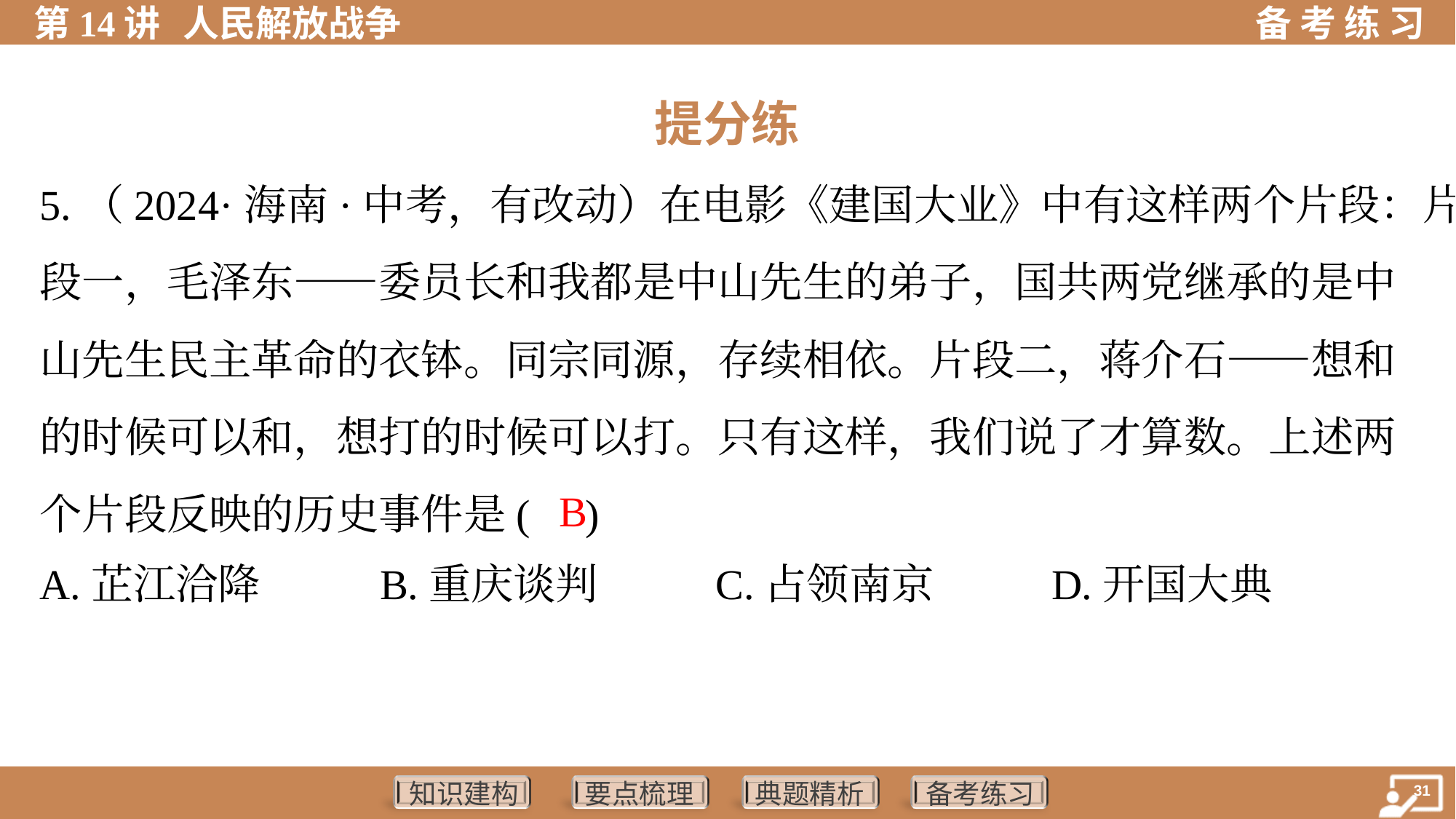

提分练
5.（2024·海南·中考，有改动）在电影《建国大业》中有这样两个片段：片
段一，毛泽东——委员长和我都是中山先生的弟子，国共两党继承的是中
山先生民主革命的衣钵。同宗同源，存续相依。片段二，蒋介石——想和
的时候可以和，想打的时候可以打。只有这样，我们说了才算数。上述两
个片段反映的历史事件是(     )
B
A.芷江洽降	B.重庆谈判	C.占领南京	D.开国大典